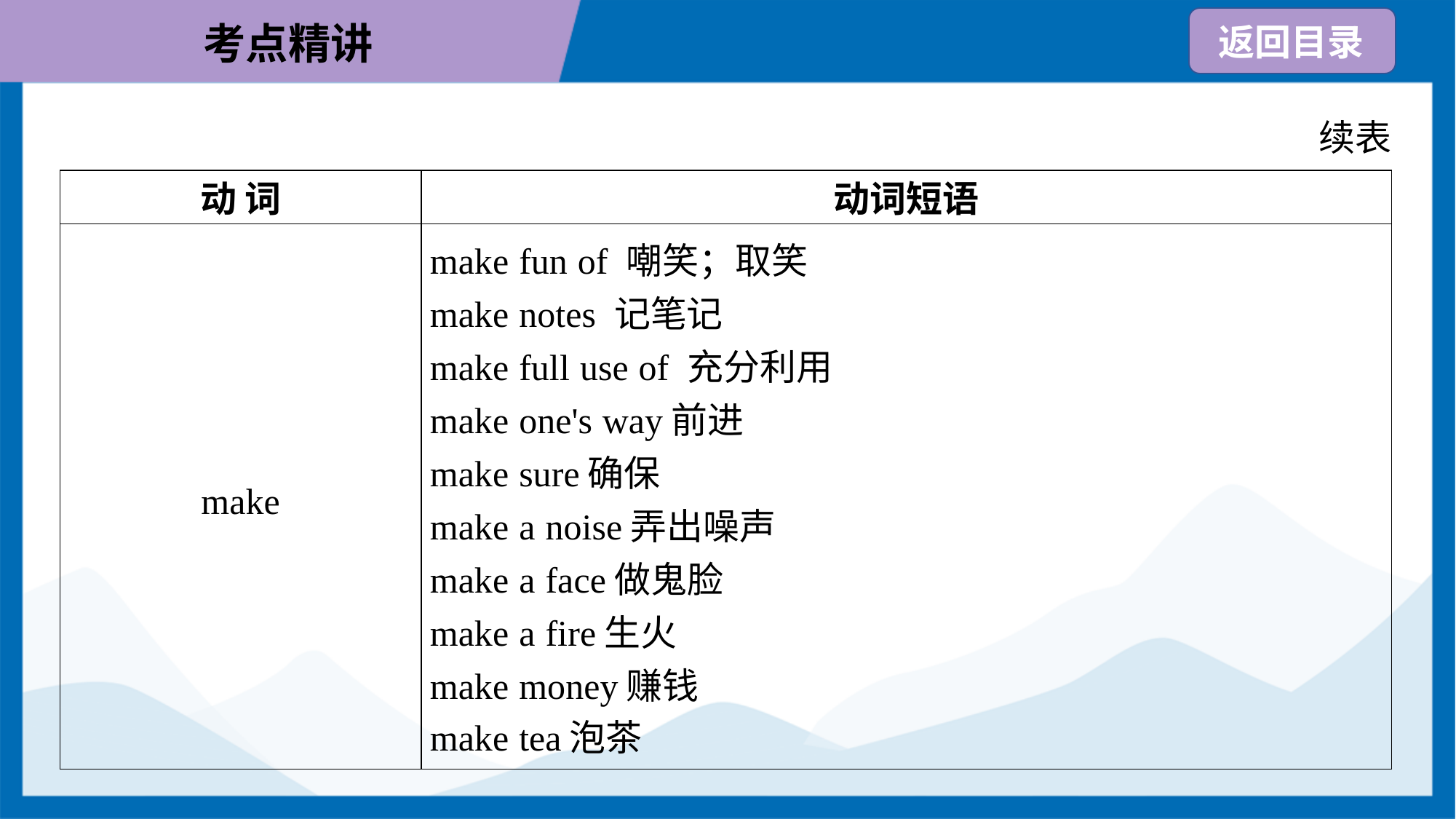

续表
| 动 词 | 动词短语 |
| --- | --- |
| make | make fun of 嘲笑；取笑 make notes 记笔记 make full use of 充分利用 make one's way前进 make sure确保 make a noise弄出噪声 make a face做鬼脸 make a fire生火 make money赚钱 make tea泡茶 |